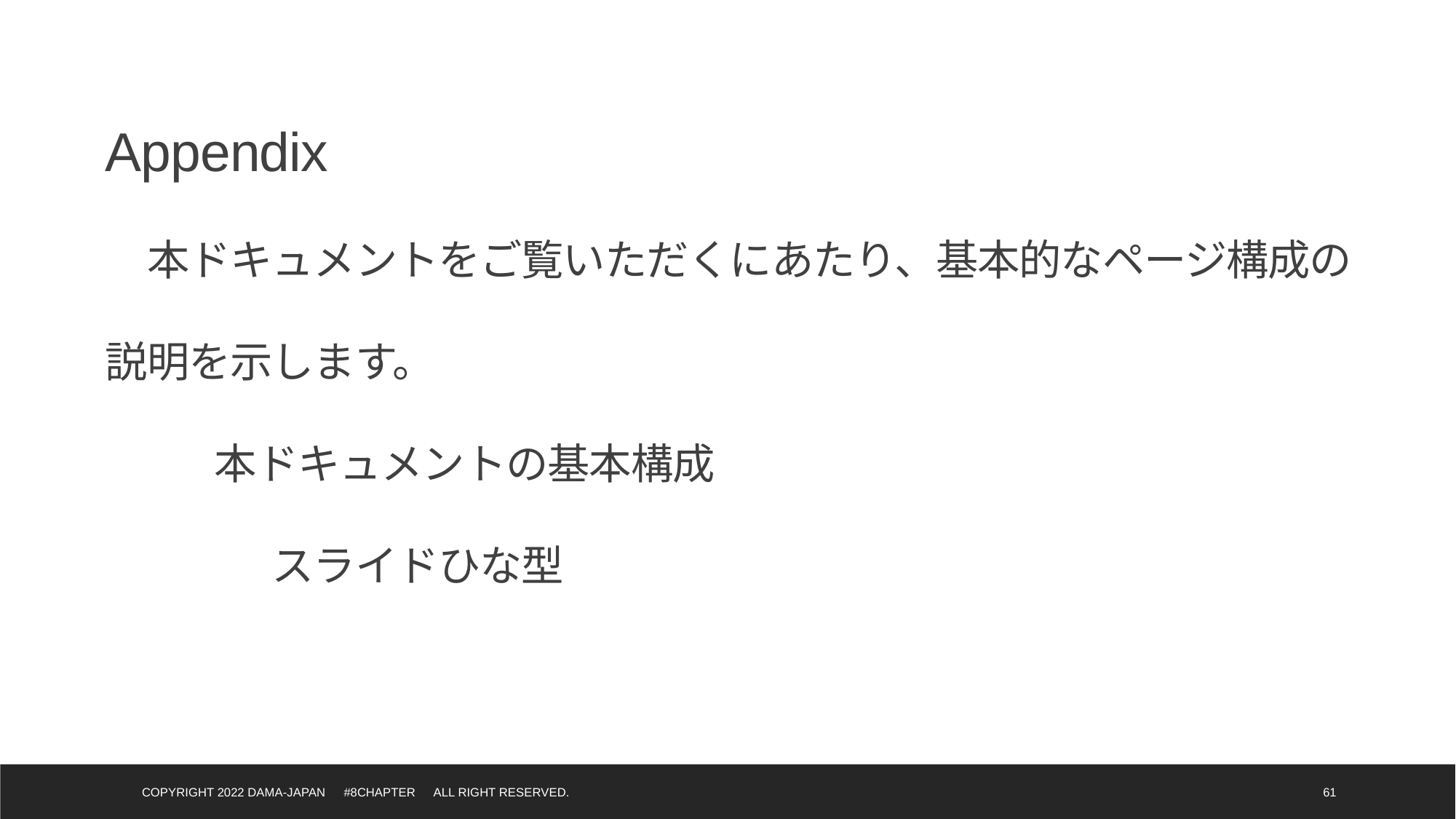

Appendix
　本ドキュメントをご覧いただくにあたり、基本的なページ構成の説明を示します。
	本ドキュメントの基本構成
　　　　スライドひな型

Copyright 2022 DAMA-JAPAN　#8chapter　All right reserved.
61